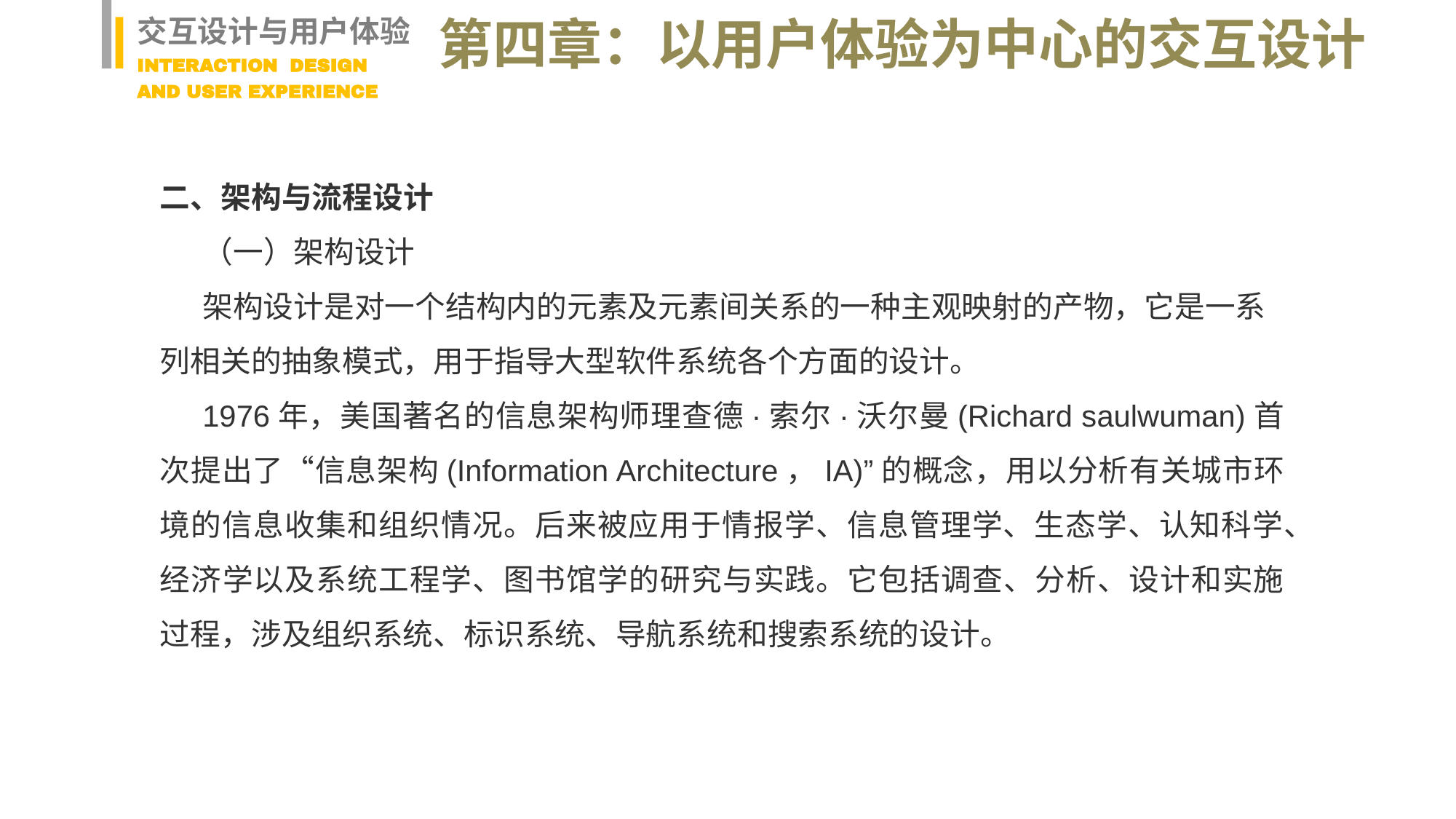

交互设计与用户体验
INTERACTION  DESIGN
AND USER EXPERIENCE
第四章：以用户体验为中心的交互设计

二、架构与流程设计
（一）架构设计
架构设计是对一个结构内的元素及元素间关系的一种主观映射的产物，它是一系列相关的抽象模式，用于指导大型软件系统各个方面的设计。
1976年，美国著名的信息架构师理查德·索尔·沃尔曼(Richard saulwuman)首次提出了“信息架构(Information Architecture，IA)”的概念，用以分析有关城市环境的信息收集和组织情况。后来被应用于情报学、信息管理学、生态学、认知科学、经济学以及系统工程学、图书馆学的研究与实践。它包括调查、分析、设计和实施过程，涉及组织系统、标识系统、导航系统和搜索系统的设计。